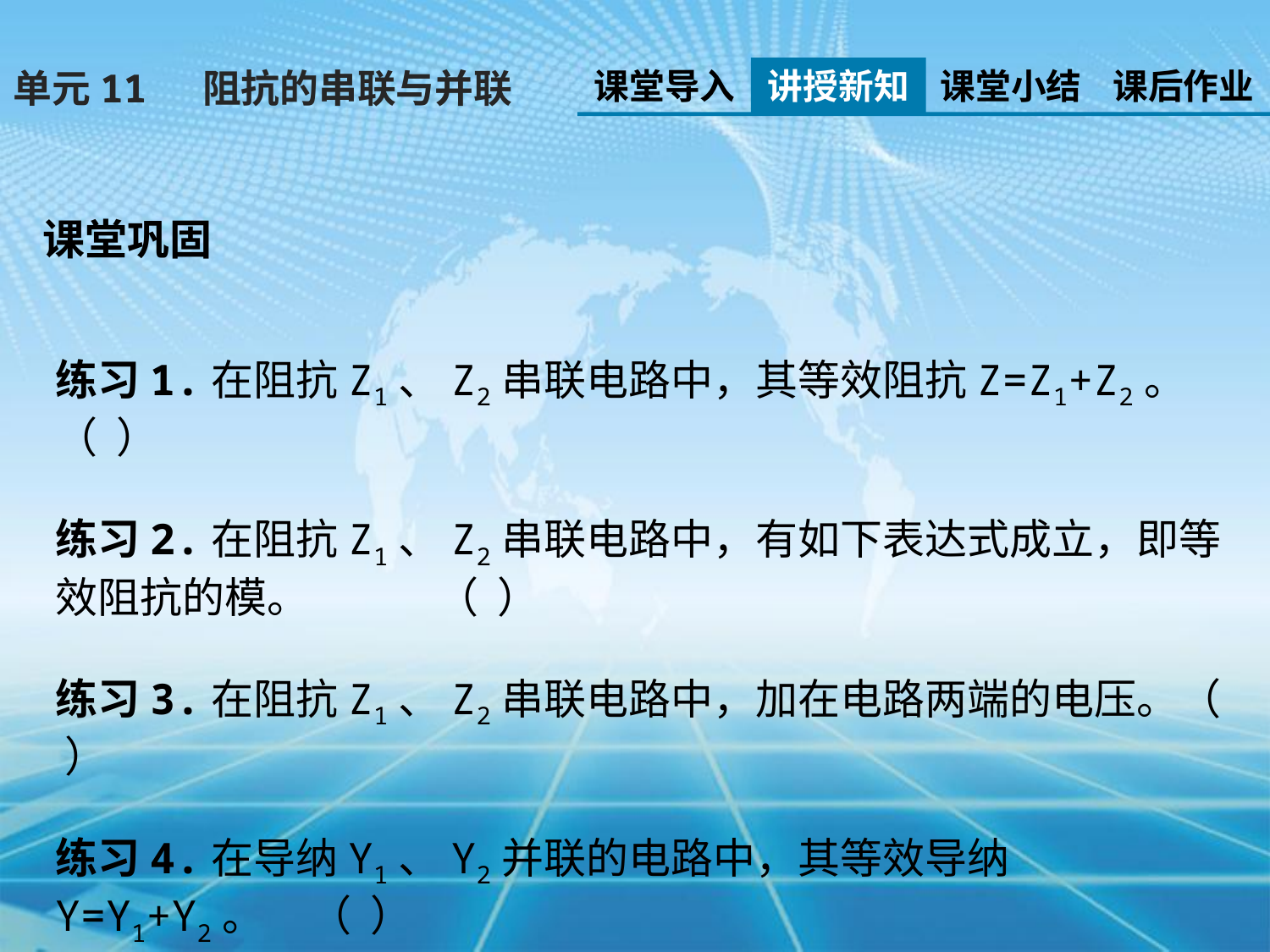

课堂导入
讲授新知
课堂小结
课后作业
单元11  阻抗的串联与并联
课堂巩固
练习1.在阻抗Z1、Z2串联电路中，其等效阻抗Z=Z1+Z2。（  ）

练习2.在阻抗Z1、Z2串联电路中，有如下表达式成立，即等效阻抗的模。	（  ）

练习3.在阻抗Z1、Z2串联电路中，加在电路两端的电压。（  ）

练习4.在导纳Y1、Y2并联的电路中，其等效导纳Y=Y1+Y2。	（  ）